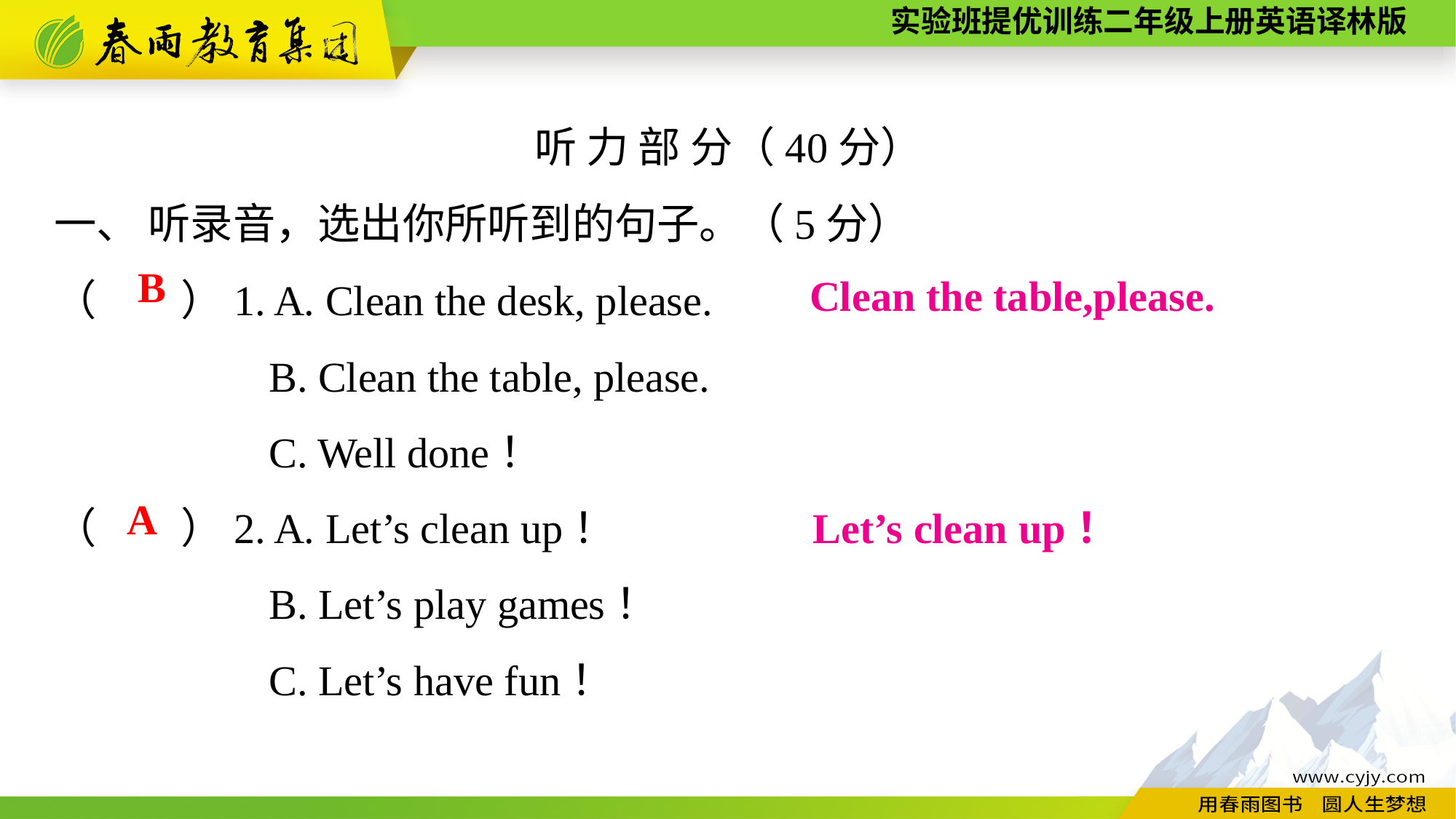

听 力 部 分（40分）
一、 听录音，选出你所听到的句子。（5分）
（　　）1. A. Clean the desk, please.
B. Clean the table, please.
C. Well done！
B
Clean the table,please.
（　　）2. A. Let’s clean up！
B. Let’s play games！
C. Let’s have fun！
A
Let’s clean up！